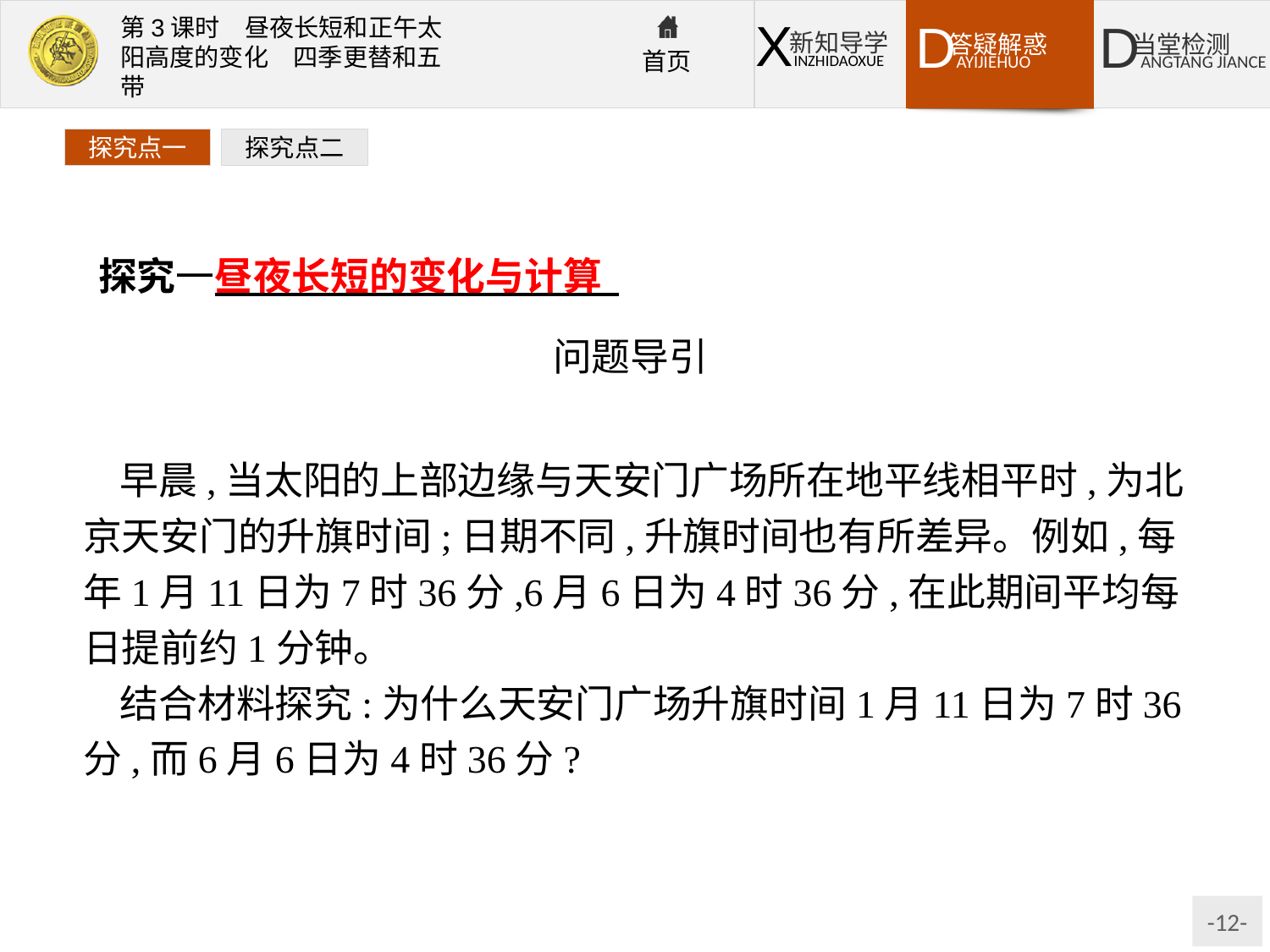

探究点一
探究点二
探究一昼夜长短的变化与计算
问题导引
早晨,当太阳的上部边缘与天安门广场所在地平线相平时,为北京天安门的升旗时间;日期不同,升旗时间也有所差异。例如,每年1月11日为7时36分,6月6日为4时36分,在此期间平均每日提前约1分钟。
结合材料探究:为什么天安门广场升旗时间1月11日为7时36分,而6月6日为4时36分?